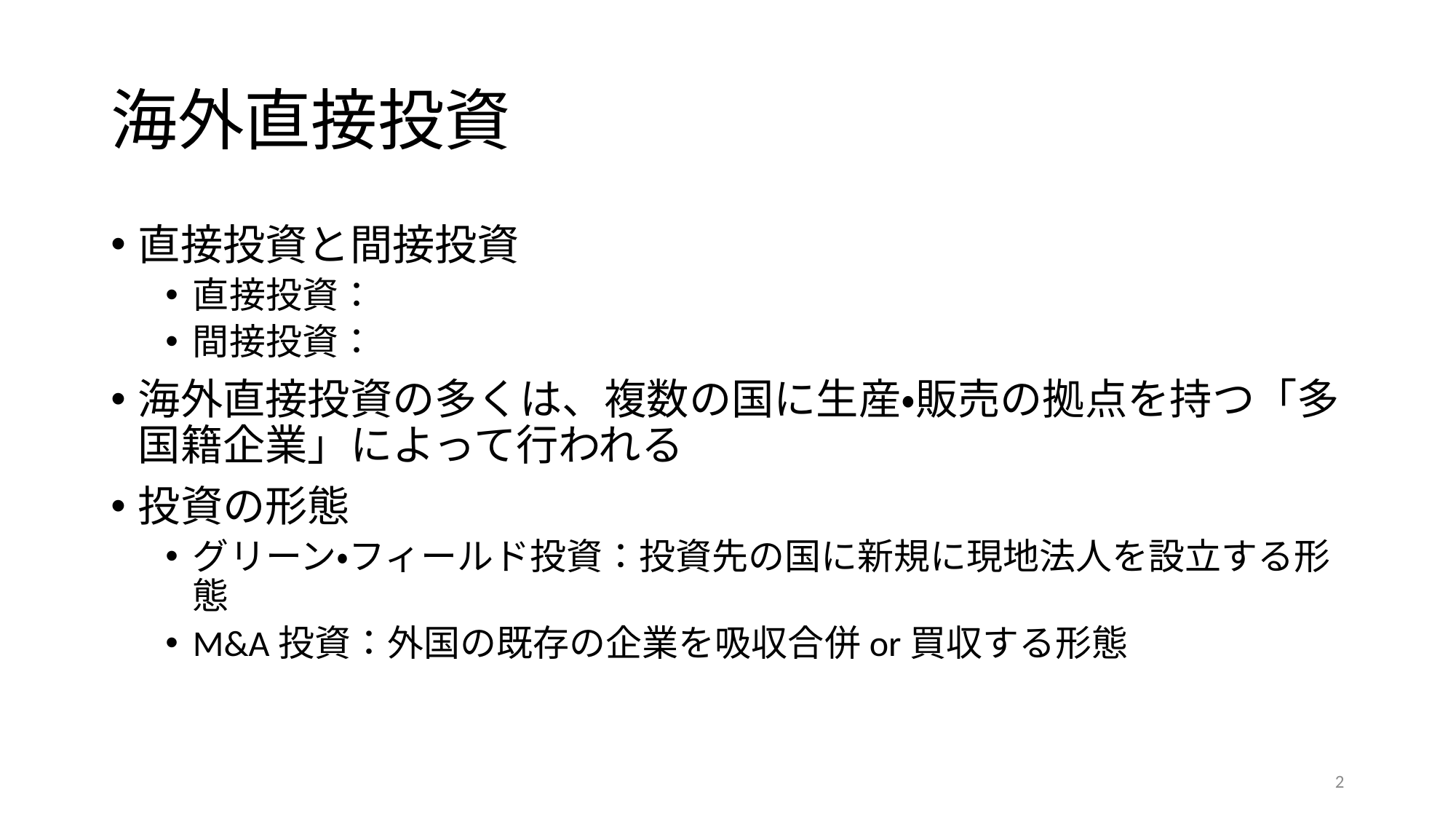

# 海外直接投資
直接投資と間接投資
直接投資：
間接投資：
海外直接投資の多くは、複数の国に生産・販売の拠点を持つ「多国籍企業」によって行われる
投資の形態
グリーン・フィールド投資：投資先の国に新規に現地法人を設立する形態
M&A投資：外国の既存の企業を吸収合併or買収する形態
2